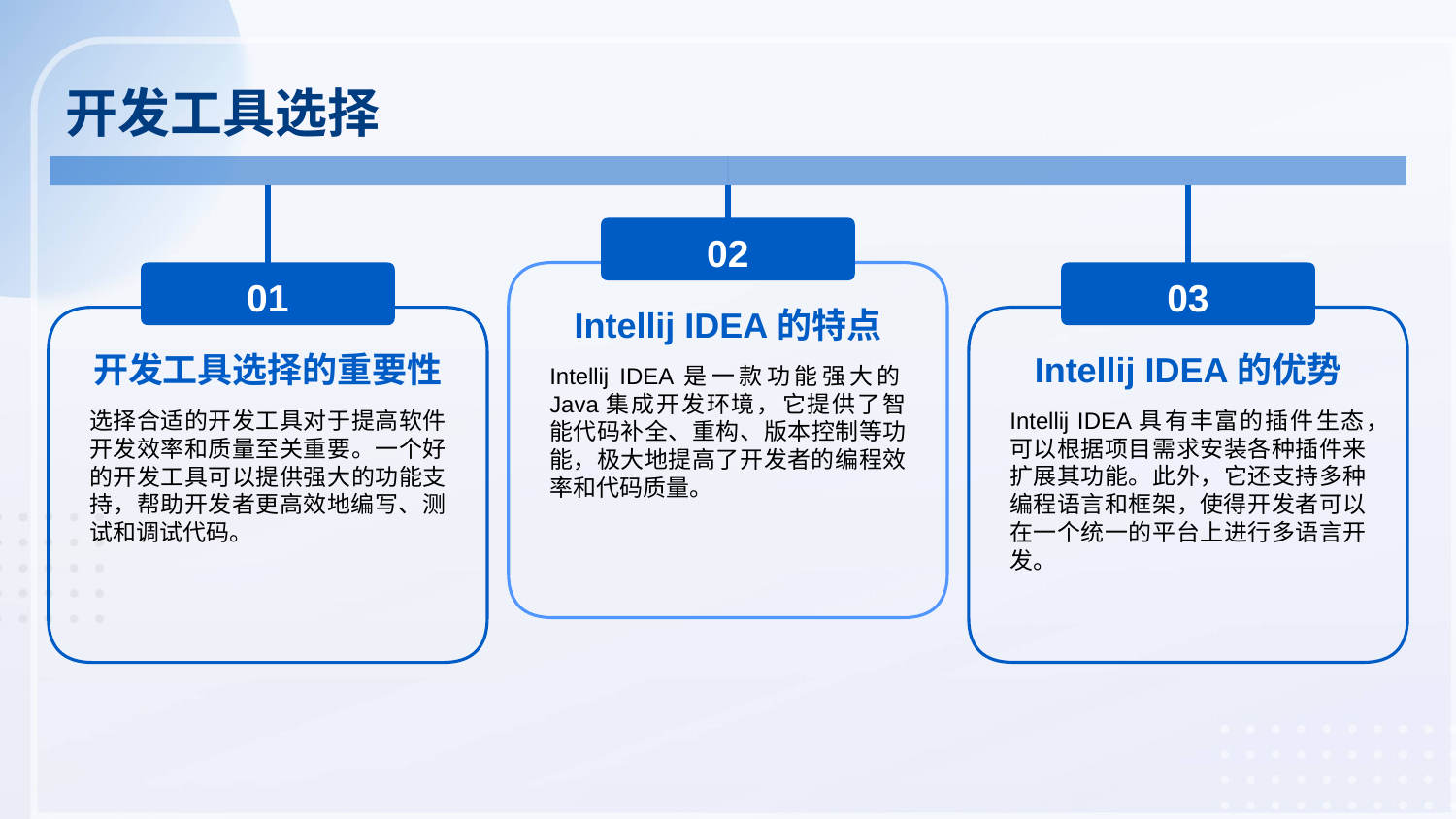

开发工具选择

02

01
03

Intellij IDEA的特点

开发工具选择的重要性
Intellij IDEA的优势
Intellij IDEA是一款功能强大的Java集成开发环境，它提供了智能代码补全、重构、版本控制等功能，极大地提高了开发者的编程效率和代码质量。
选择合适的开发工具对于提高软件开发效率和质量至关重要。一个好的开发工具可以提供强大的功能支持，帮助开发者更高效地编写、测试和调试代码。
Intellij IDEA具有丰富的插件生态，可以根据项目需求安装各种插件来扩展其功能。此外，它还支持多种编程语言和框架，使得开发者可以在一个统一的平台上进行多语言开发。